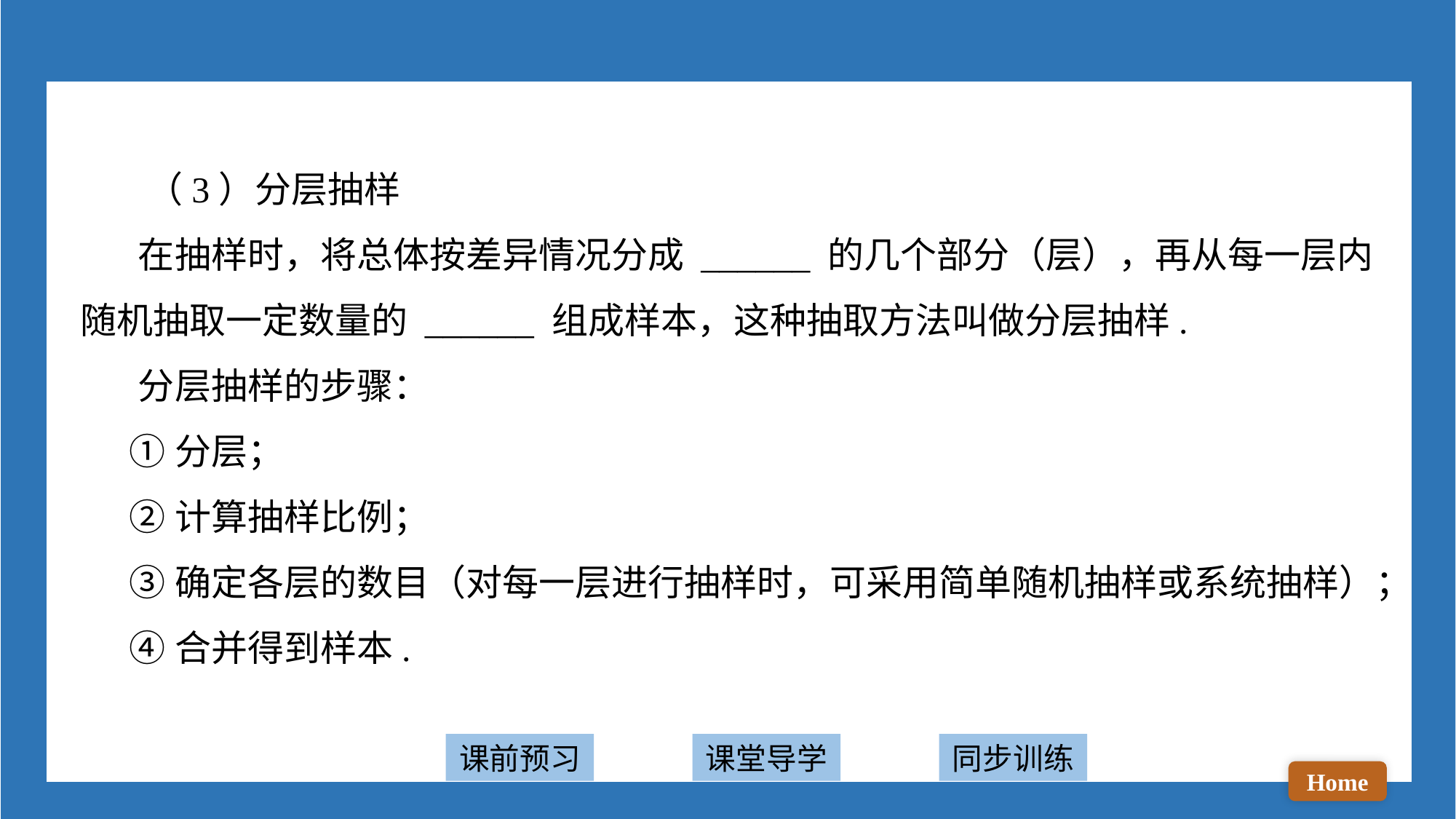

（3）分层抽样
      在抽样时，将总体按差异情况分成 ______ 的几个部分（层），再从每一层内随机抽取一定数量的 ______ 组成样本，这种抽取方法叫做分层抽样.
      分层抽样的步骤：
      ①分层；
      ②计算抽样比例；
      ③确定各层的数目（对每一层进行抽样时，可采用简单随机抽样或系统抽样）；
      ④合并得到样本.